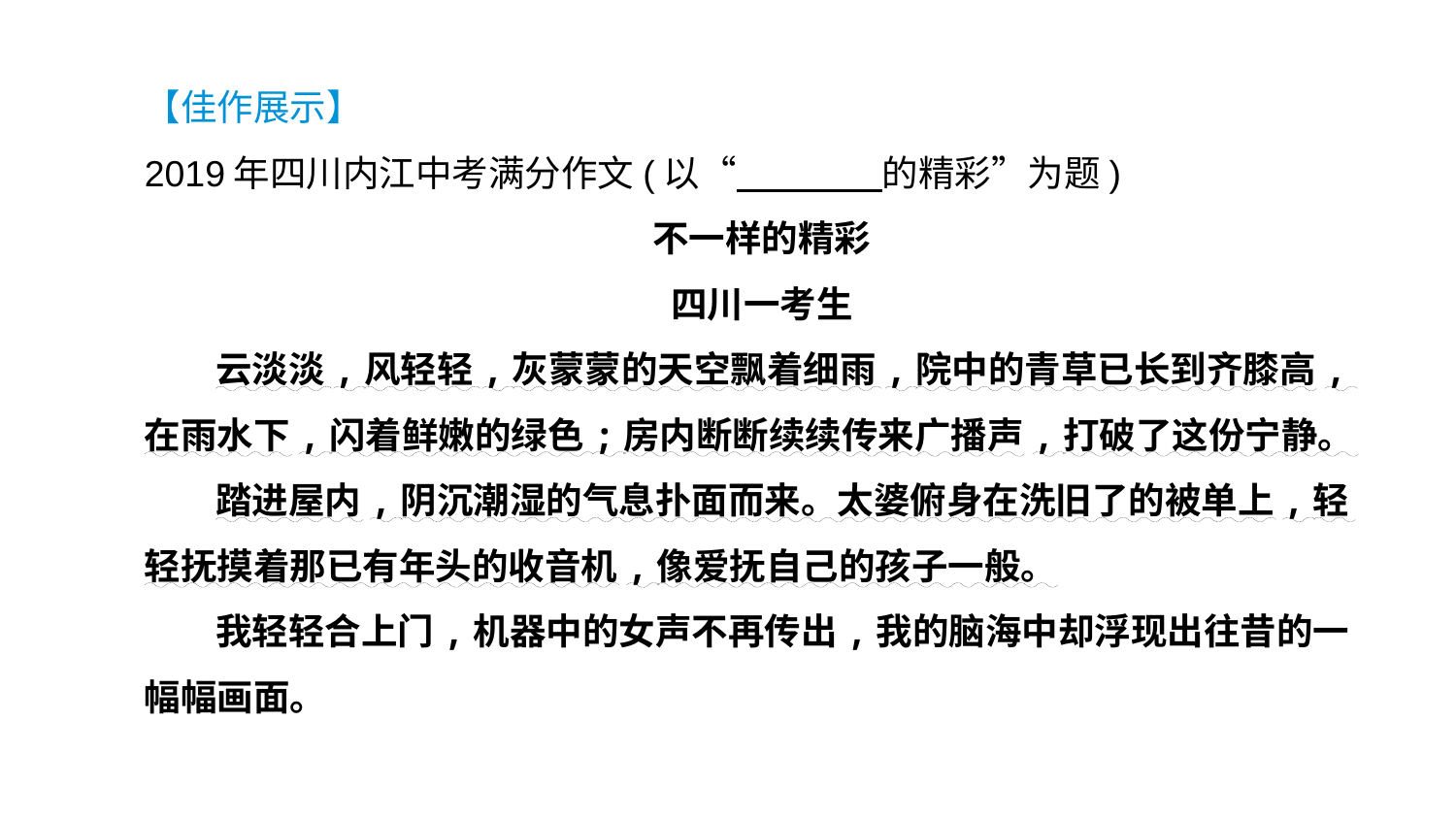

【佳作展示】
2019年四川内江中考满分作文(以“　　　　的精彩”为题)
不一样的精彩
四川一考生
云淡淡,风轻轻,灰蒙蒙的天空飘着细雨,院中的青草已长到齐膝高,在雨水下,闪着鲜嫩的绿色;房内断断续续传来广播声,打破了这份宁静。
踏进屋内,阴沉潮湿的气息扑面而来。太婆俯身在洗旧了的被单上,轻轻抚摸着那已有年头的收音机,像爱抚自己的孩子一般。
我轻轻合上门,机器中的女声不再传出,我的脑海中却浮现出往昔的一幅幅画面。